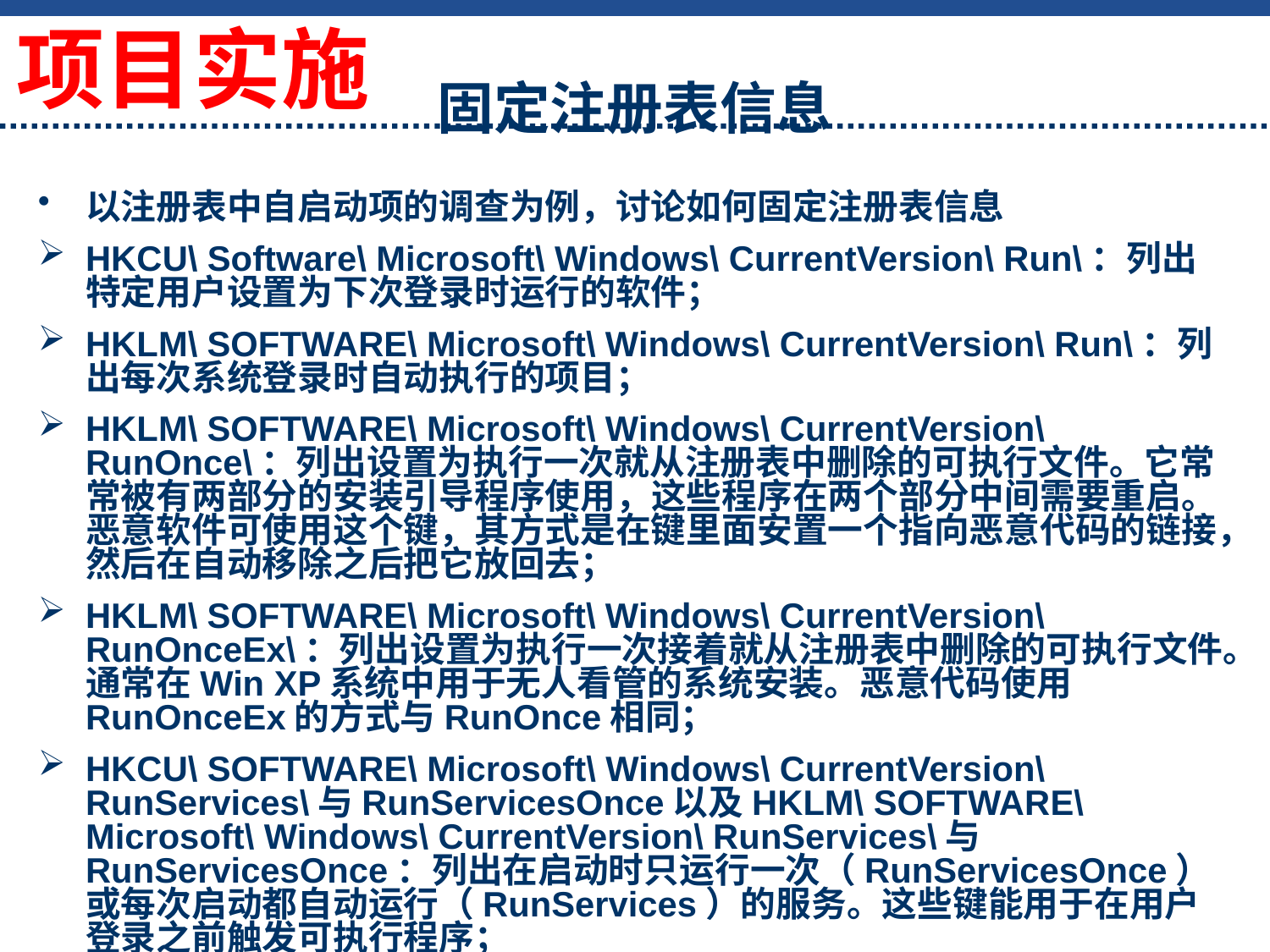

项目实施
固定注册表信息
以注册表中自启动项的调查为例，讨论如何固定注册表信息
HKCU\ Software\ Microsoft\ Windows\ CurrentVersion\ Run\：列出特定用户设置为下次登录时运行的软件；
HKLM\ SOFTWARE\ Microsoft\ Windows\ CurrentVersion\ Run\：列出每次系统登录时自动执行的项目；
HKLM\ SOFTWARE\ Microsoft\ Windows\ CurrentVersion\ RunOnce\：列出设置为执行一次就从注册表中删除的可执行文件。它常常被有两部分的安装引导程序使用，这些程序在两个部分中间需要重启。恶意软件可使用这个键，其方式是在键里面安置一个指向恶意代码的链接，然后在自动移除之后把它放回去；
HKLM\ SOFTWARE\ Microsoft\ Windows\ CurrentVersion\ RunOnceEx\：列出设置为执行一次接着就从注册表中删除的可执行文件。通常在Win XP系统中用于无人看管的系统安装。恶意代码使用RunOnceEx的方式与RunOnce相同；
HKCU\ SOFTWARE\ Microsoft\ Windows\ CurrentVersion\ RunServices\与RunServicesOnce以及HKLM\ SOFTWARE\ Microsoft\ Windows\ CurrentVersion\ RunServices\与RunServicesOnce：列出在启动时只运行一次（RunServicesOnce）或每次启动都自动运行（RunServices）的服务。这些键能用于在用户登录之前触发可执行程序；